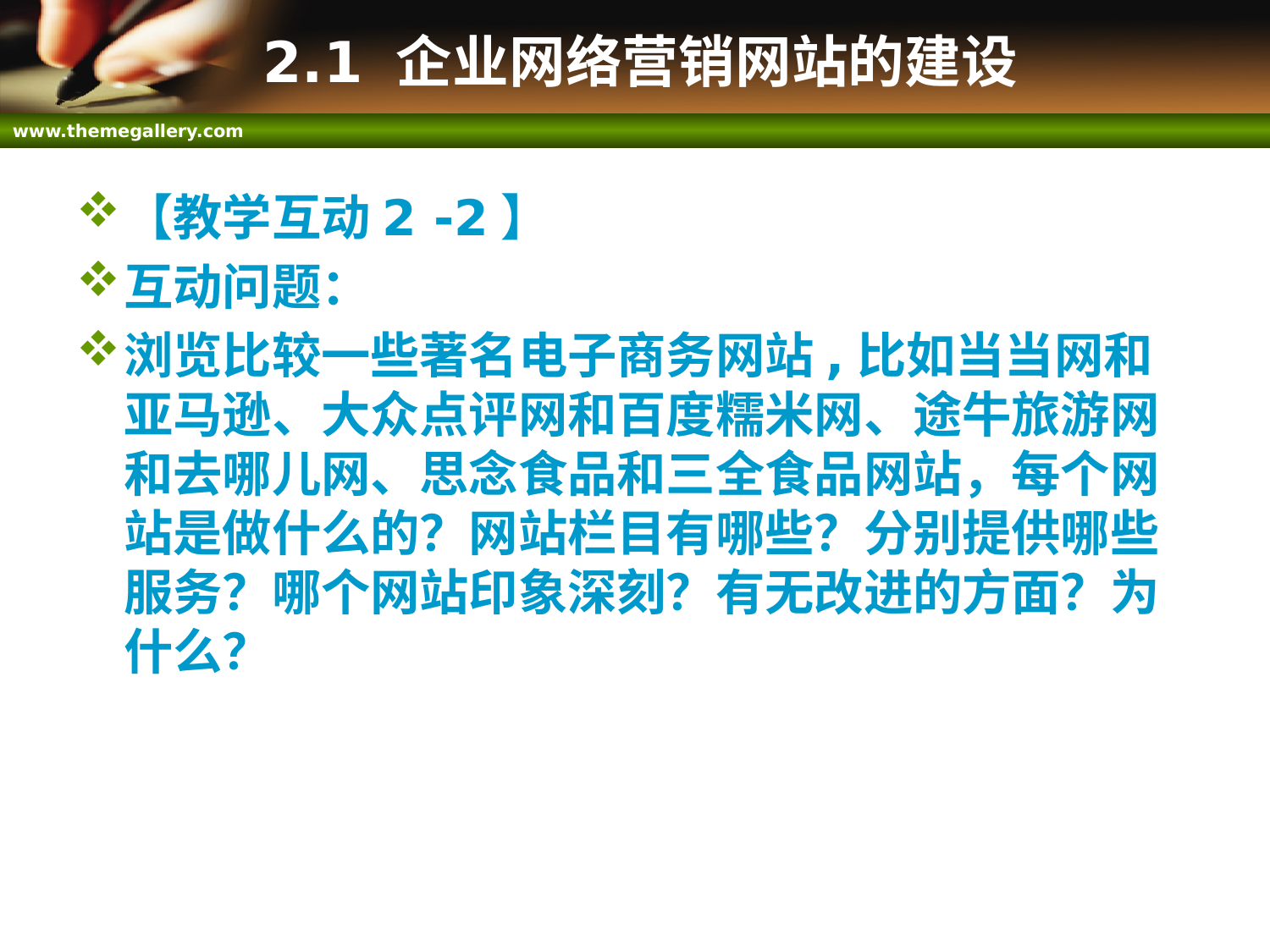

# 2.1 企业网络营销网站的建设
【教学互动2 -2】
互动问题：
浏览比较一些著名电子商务网站,比如当当网和亚马逊、大众点评网和百度糯米网、途牛旅游网和去哪儿网、思念食品和三全食品网站，每个网站是做什么的？网站栏目有哪些？分别提供哪些服务？哪个网站印象深刻？有无改进的方面？为什么？